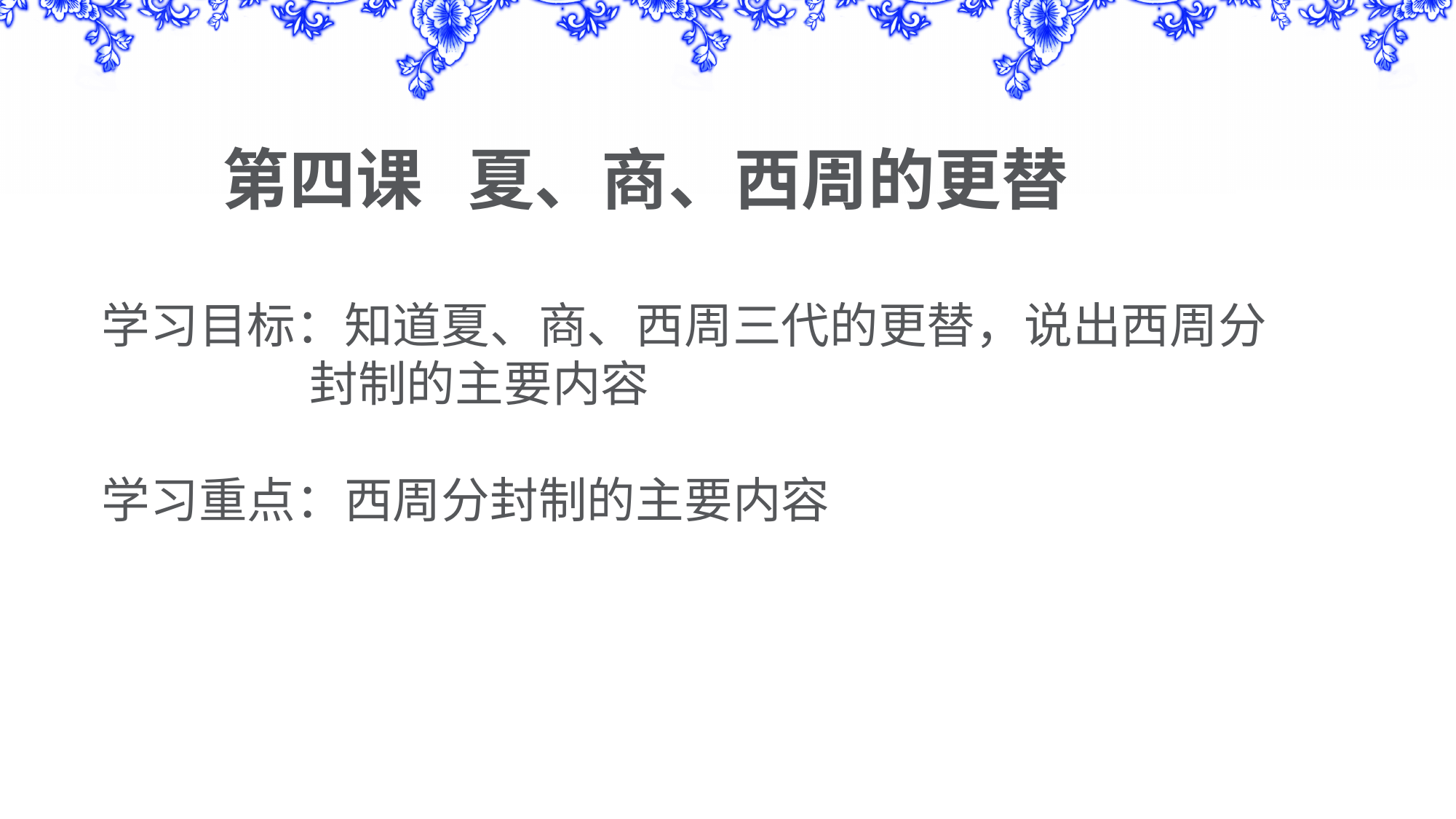

第四课   夏、商、西周的更替
学习目标：知道夏、商、西周三代的更替，说出西周分
                  封制的主要内容

学习重点：西周分封制的主要内容